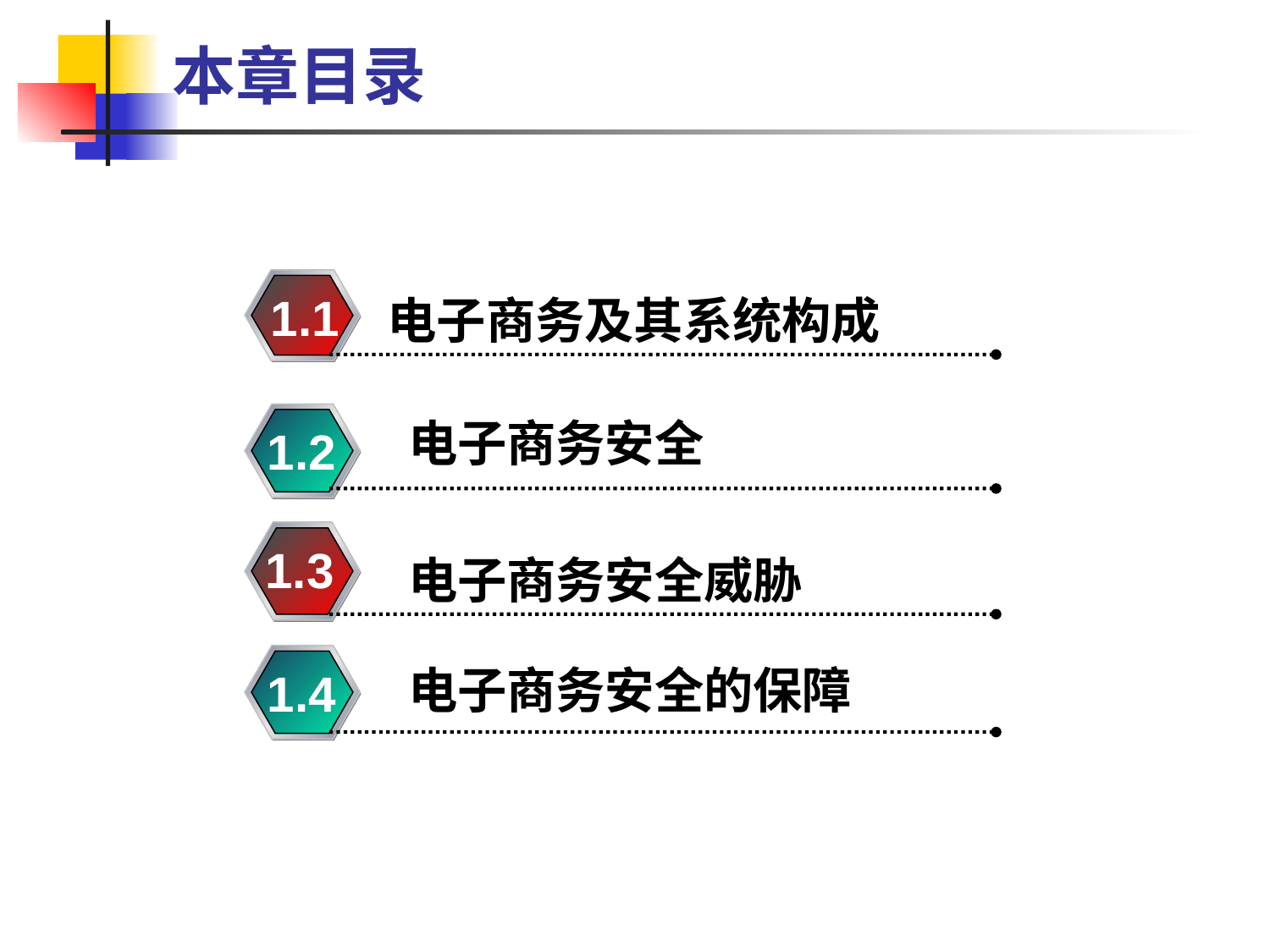

# 本章目录

1.1
电子商务及其系统构成

电子商务安全
1.2

1.3
电子商务安全威胁

电子商务安全的保障
1.4

3.5